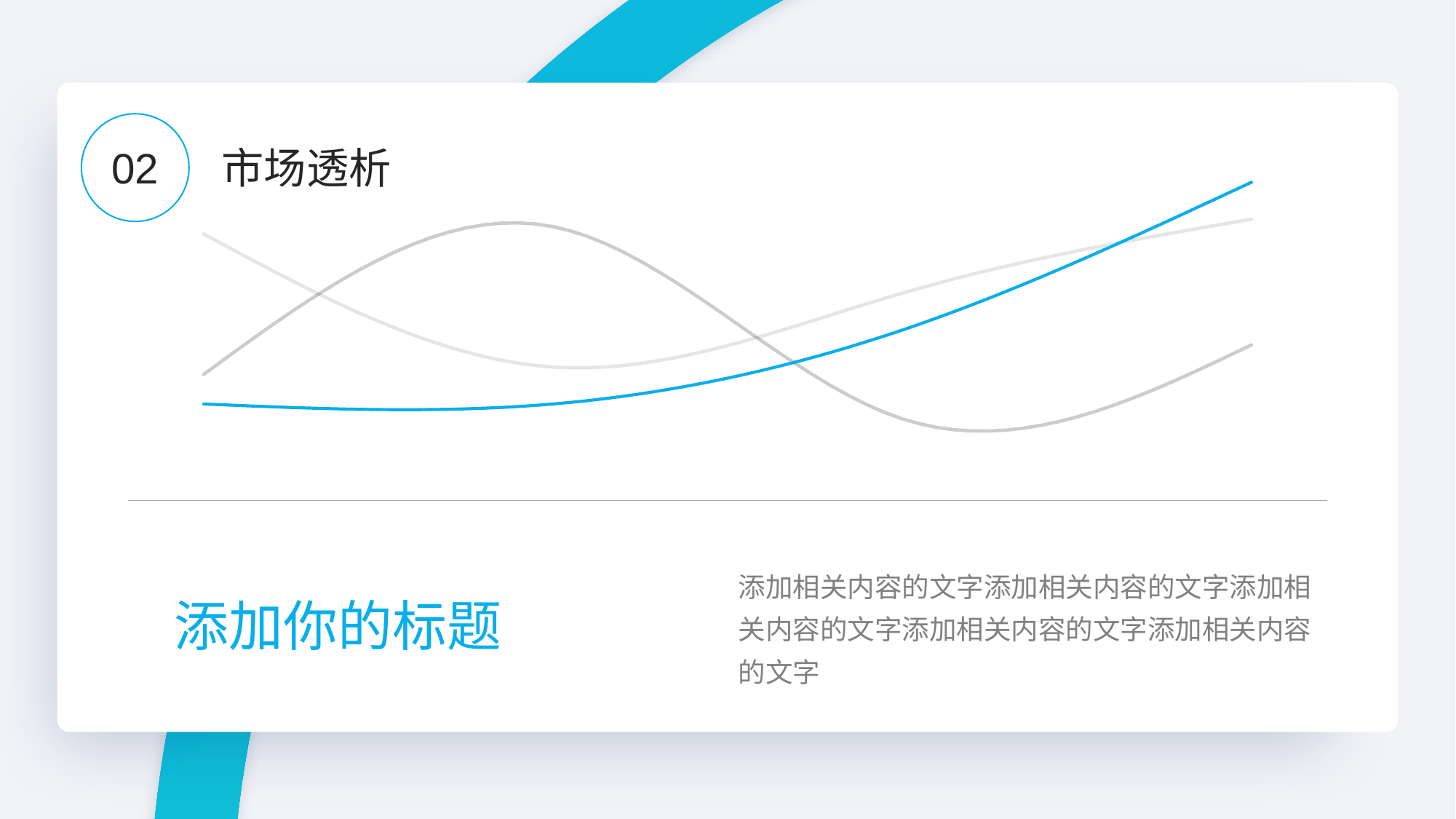

### Chart

| Category | T1 | T2 | T3 |
|---|---|---|---|
| S1 | 4.3 | 2.4 | 2.0 |
| S2 | 2.5 | 4.4 | 2.0 |
| S3 | 3.5 | 1.8 | 3.0 |
| S4 | 4.5 | 2.8 | 5.0 |
02
市场透析
添加相关内容的文字添加相关内容的文字添加相关内容的文字添加相关内容的文字添加相关内容的文字
添加你的标题